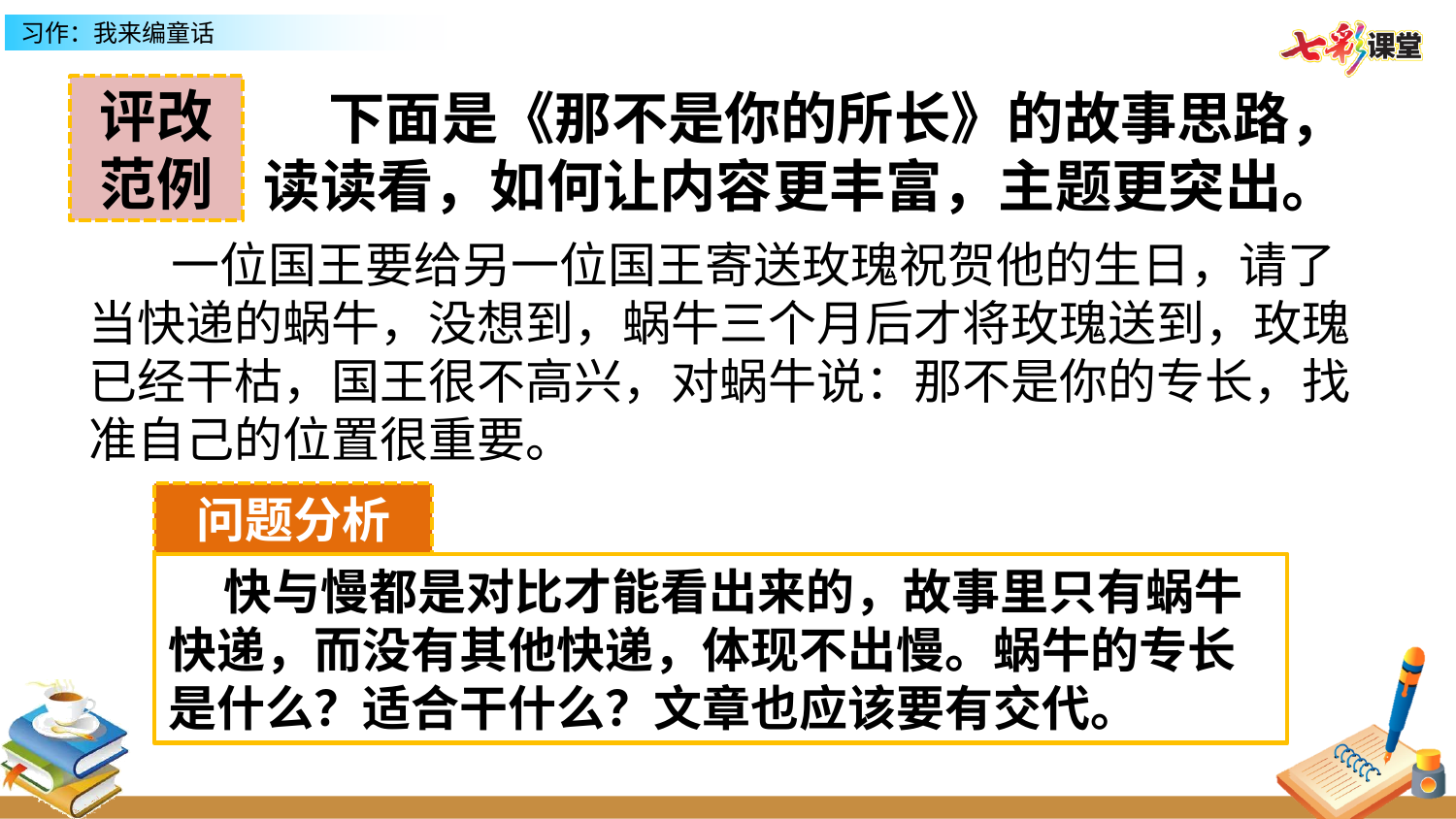

评改范例
    下面是《那不是你的所长》的故事思路，读读看，如何让内容更丰富，主题更突出。
  一位国王要给另一位国王寄送玫瑰祝贺他的生日，请了当快递的蜗牛，没想到，蜗牛三个月后才将玫瑰送到，玫瑰已经干枯，国王很不高兴，对蜗牛说：那不是你的专长，找准自己的位置很重要。
问题分析
    快与慢都是对比才能看出来的，故事里只有蜗牛快递，而没有其他快递，体现不出慢。蜗牛的专长是什么？适合干什么？文章也应该要有交代。